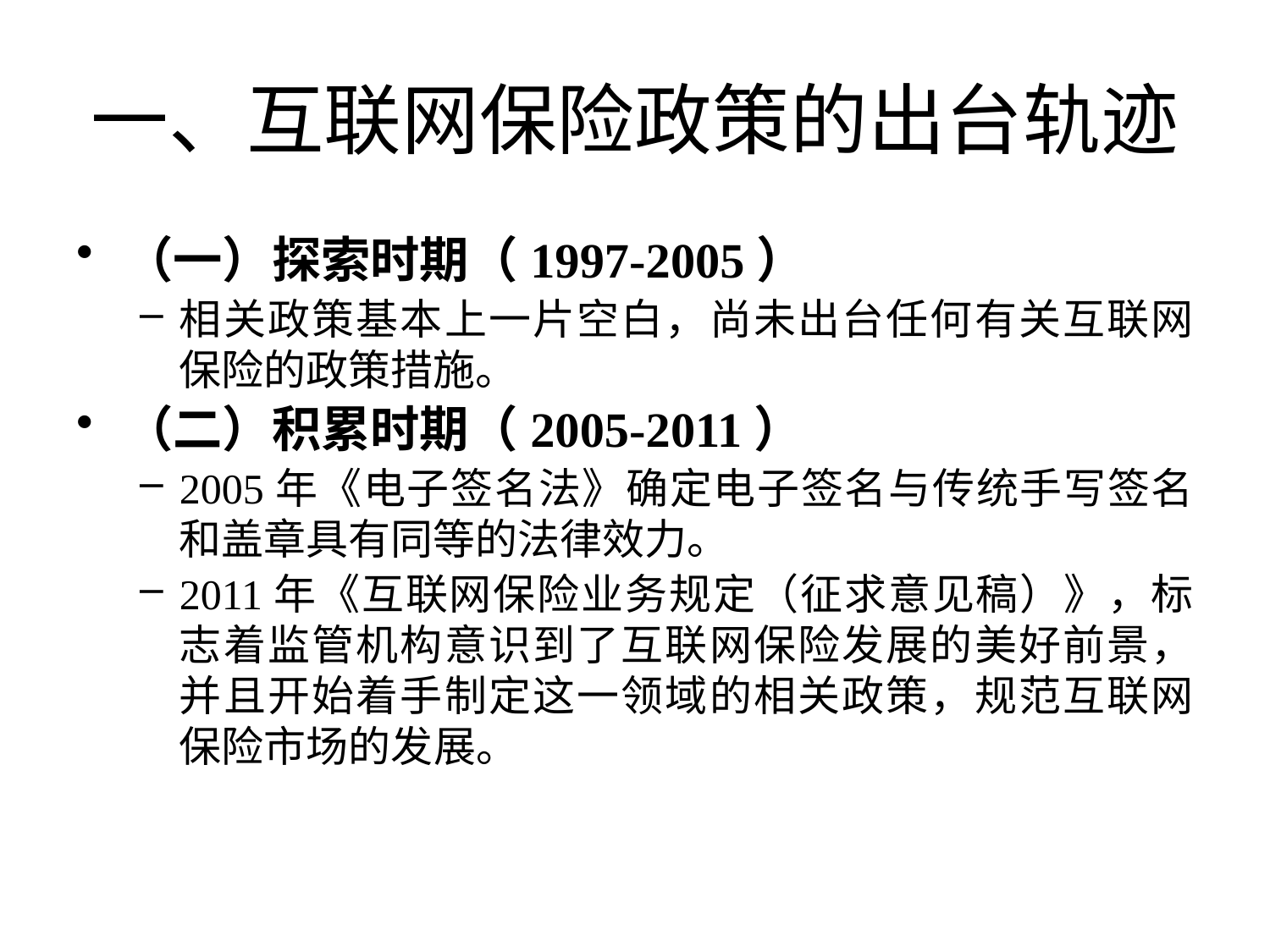

# 一、互联网保险政策的出台轨迹
（一）探索时期（1997-2005）
相关政策基本上一片空白，尚未出台任何有关互联网保险的政策措施。
（二）积累时期（2005-2011）
2005年《电子签名法》确定电子签名与传统手写签名和盖章具有同等的法律效力。
2011年《互联网保险业务规定（征求意见稿）》，标志着监管机构意识到了互联网保险发展的美好前景，并且开始着手制定这一领域的相关政策，规范互联网保险市场的发展。